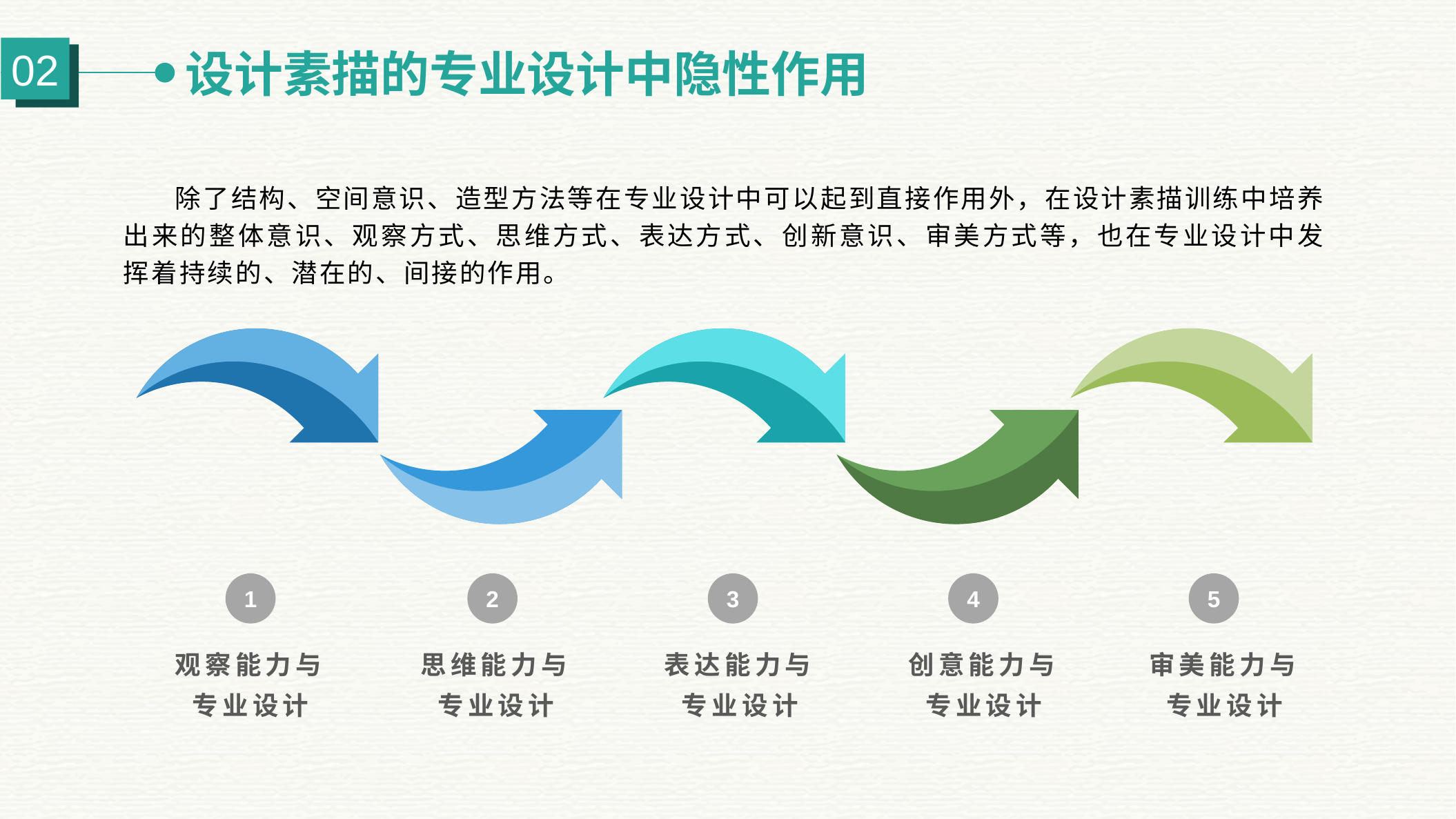

设计素描的专业设计中隐性作用
02

除了结构、空间意识、造型方法等在专业设计中可以起到直接作用外，在设计素描训练中培养出来的整体意识、观察方式、思维方式、表达方式、创新意识、审美方式等，也在专业设计中发挥着持续的、潜在的、间接的作用。

1
2
3
4
5
观察能力与专业设计
思维能力与专业设计
表达能力与专业设计
创意能力与专业设计
审美能力与专业设计